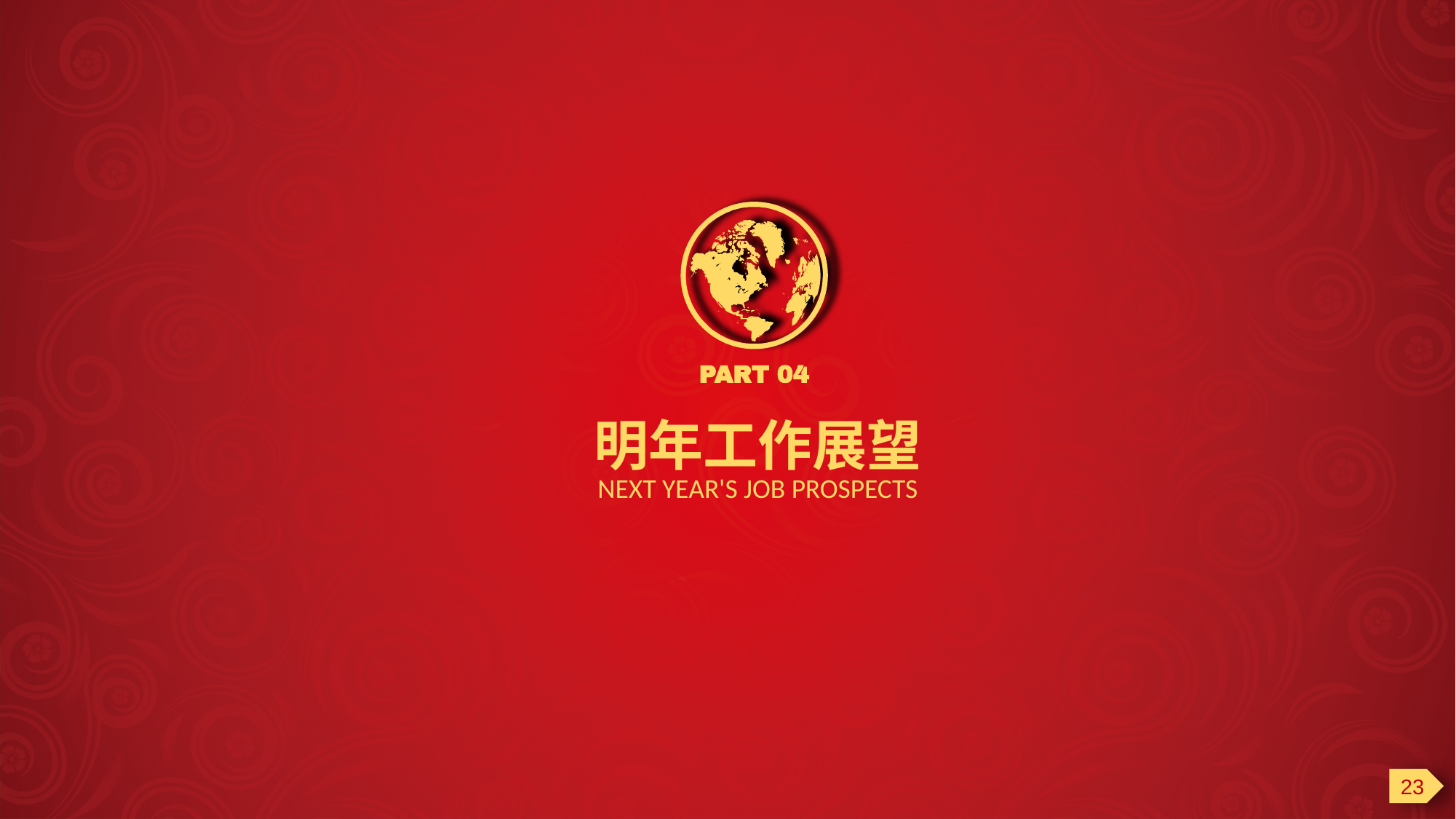

PART 04
明年工作展望
NEXT YEAR'S JOB PROSPECTS
23